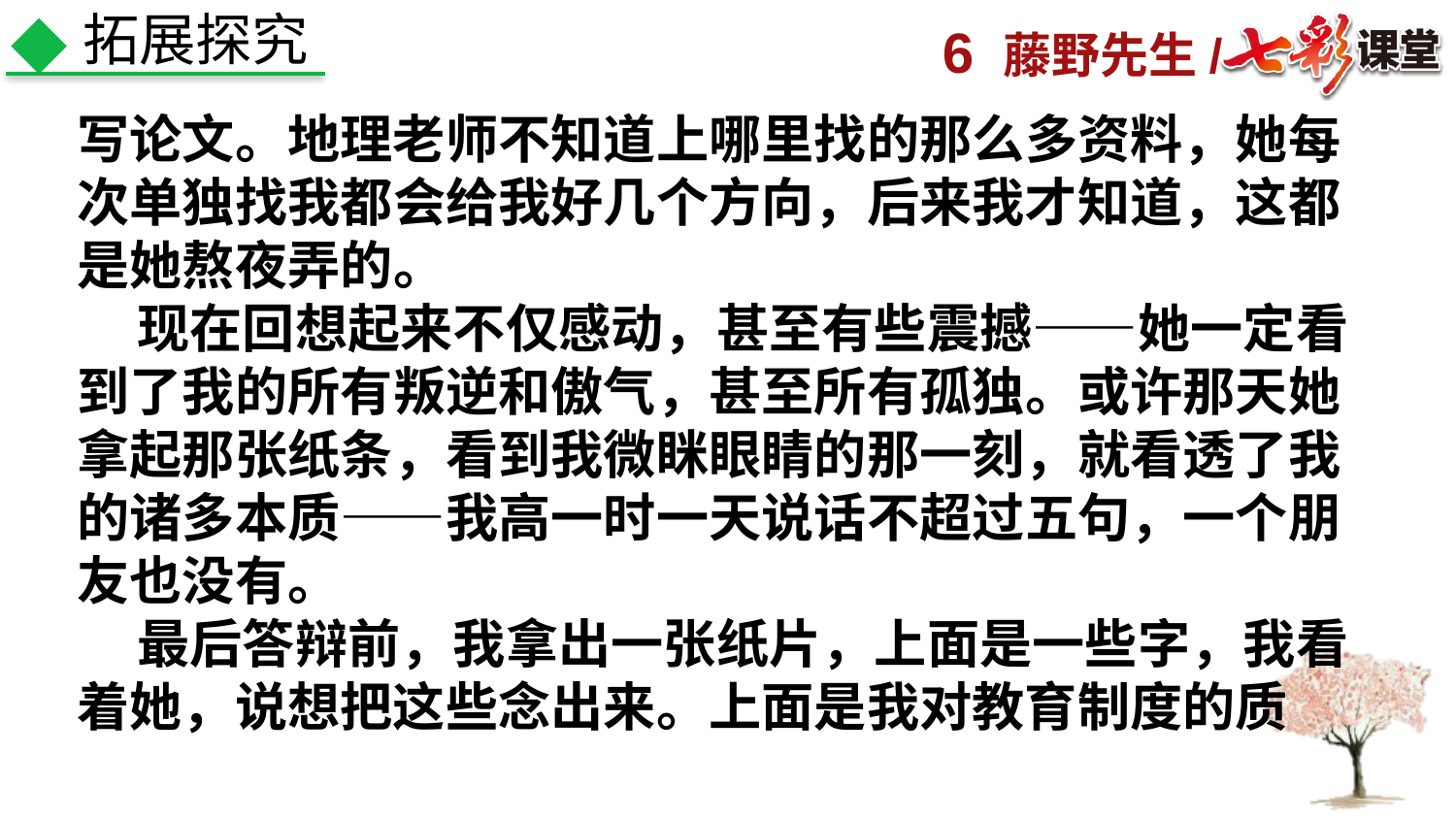

拓展探究

写论文。地理老师不知道上哪里找的那么多资料，她每次单独找我都会给我好几个方向，后来我才知道，这都是她熬夜弄的。
    现在回想起来不仅感动，甚至有些震撼——她一定看到了我的所有叛逆和傲气，甚至所有孤独。或许那天她拿起那张纸条，看到我微眯眼睛的那一刻，就看透了我的诸多本质——我高一时一天说话不超过五句，一个朋友也没有。
    最后答辩前，我拿出一张纸片，上面是一些字，我看着她，说想把这些念出来。上面是我对教育制度的质